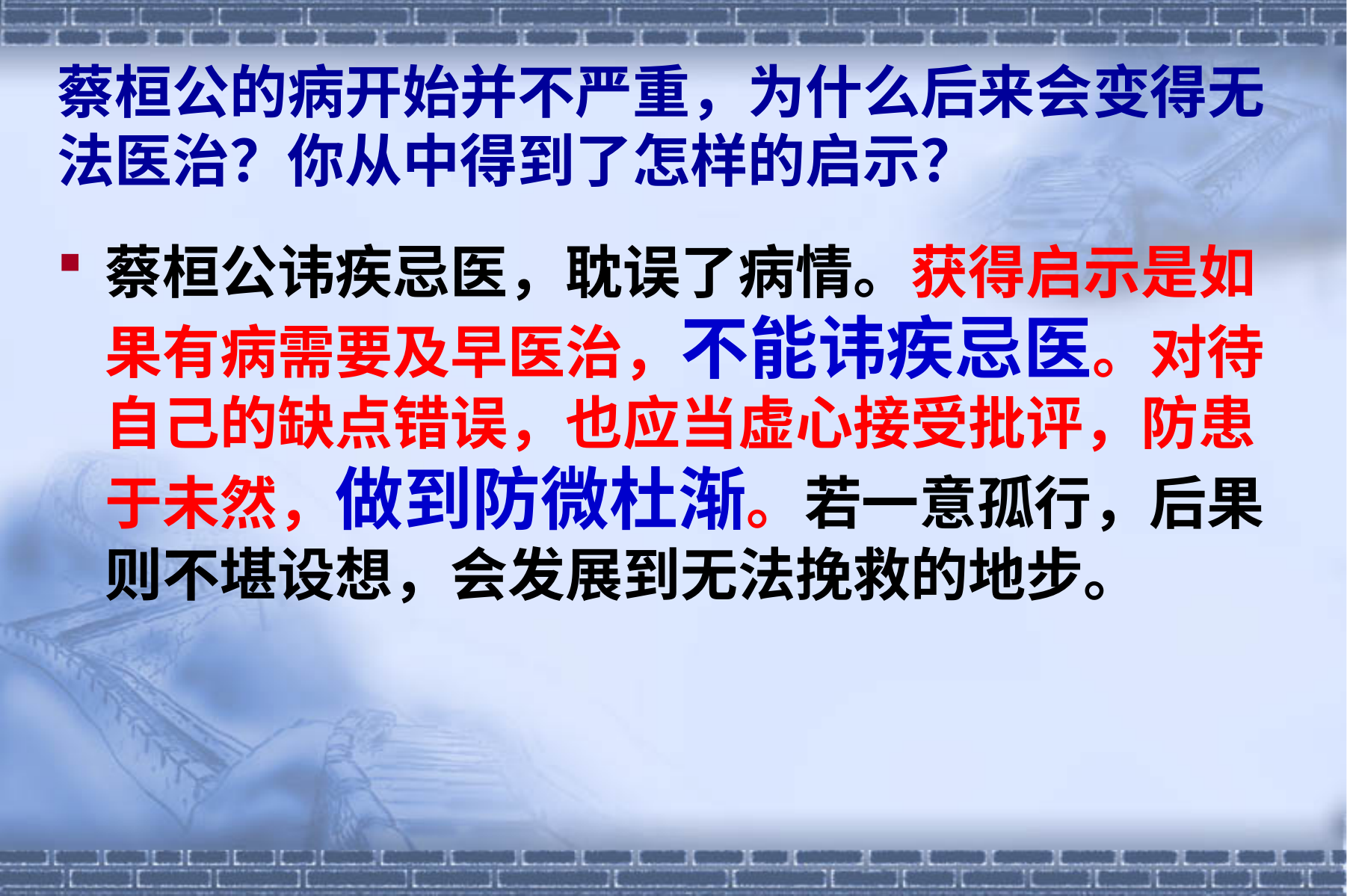

# 蔡桓公的病开始并不严重，为什么后来会变得无法医治？你从中得到了怎样的启示？
蔡桓公讳疾忌医，耽误了病情。获得启示是如果有病需要及早医治，不能讳疾忌医。对待自己的缺点错误，也应当虚心接受批评，防患于未然，做到防微杜渐。若一意孤行，后果则不堪设想，会发展到无法挽救的地步。